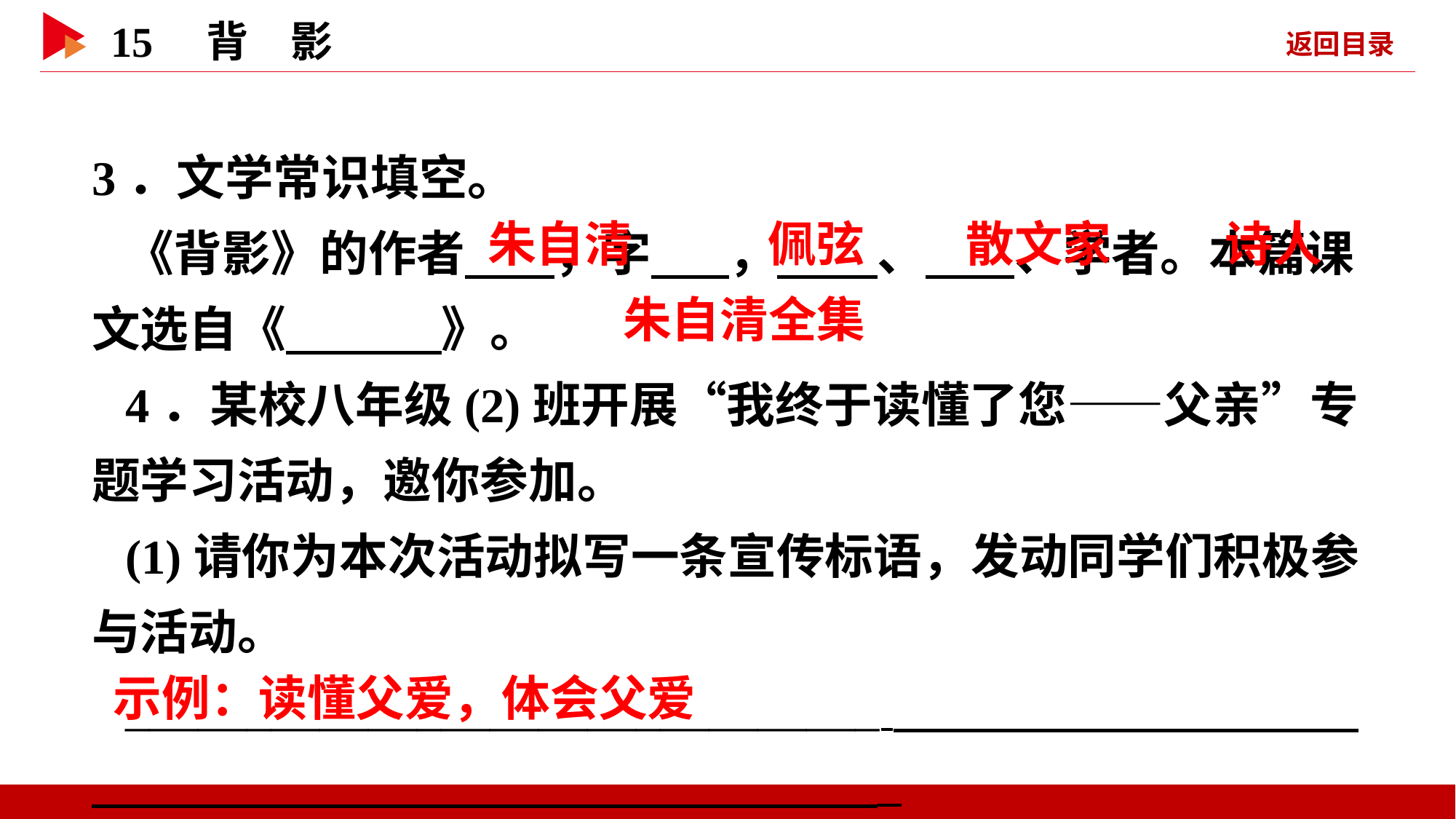

3．文学常识填空。
《背影》的作者        ，字       ，         、        、学者。本篇课文选自《              》。
4．某校八年级(2)班开展“我终于读懂了您——父亲”专题学习活动，邀你参加。
(1)请你为本次活动拟写一条宣传标语，发动同学们积极参与活动。
_______________________________
 朱自清
 佩弦
 散文家
 诗人
 朱自清全集
 示例：读懂父爱，体会父爱